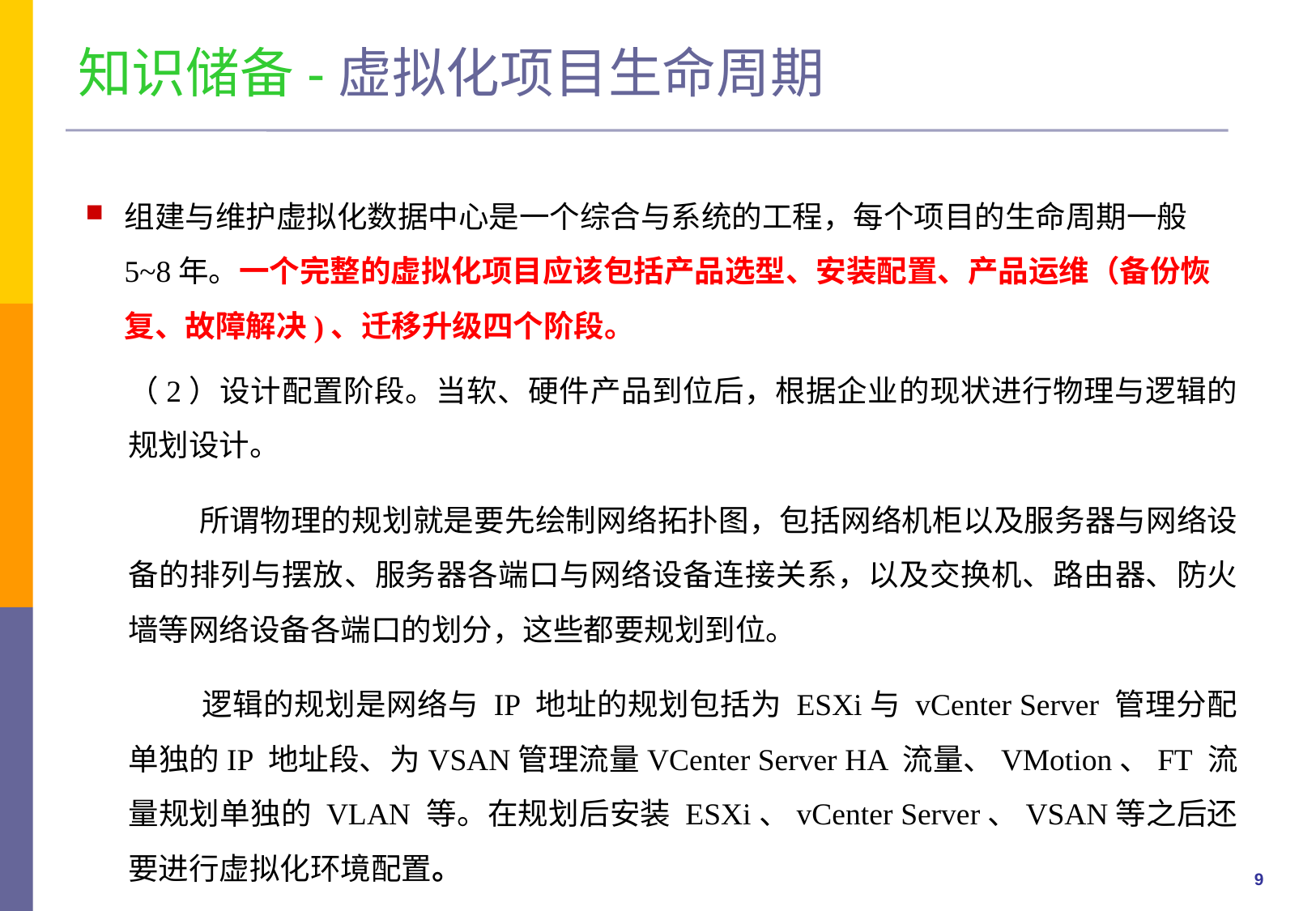

知识储备-虚拟化项目生命周期
组建与维护虚拟化数据中心是一个综合与系统的工程，每个项目的生命周期一般5~8年。一个完整的虚拟化项目应该包括产品选型、安装配置、产品运维（备份恢复、故障解决)、迁移升级四个阶段。
（2）设计配置阶段。当软、硬件产品到位后，根据企业的现状进行物理与逻辑的规划设计。
         所谓物理的规划就是要先绘制网络拓扑图，包括网络机柜以及服务器与网络设备的排列与摆放、服务器各端口与网络设备连接关系，以及交换机、路由器、防火墙等网络设备各端口的划分，这些都要规划到位。
         逻辑的规划是网络与 IP 地址的规划包括为 ESXi与 vCenter Server 管理分配单独的IP 地址段、为VSAN管理流量VCenter Server HA 流量、VMotion、FT 流量规划单独的 VLAN 等。在规划后安装 ESXi、vCenter Server、VSAN等之后还要进行虚拟化环境配置。
9